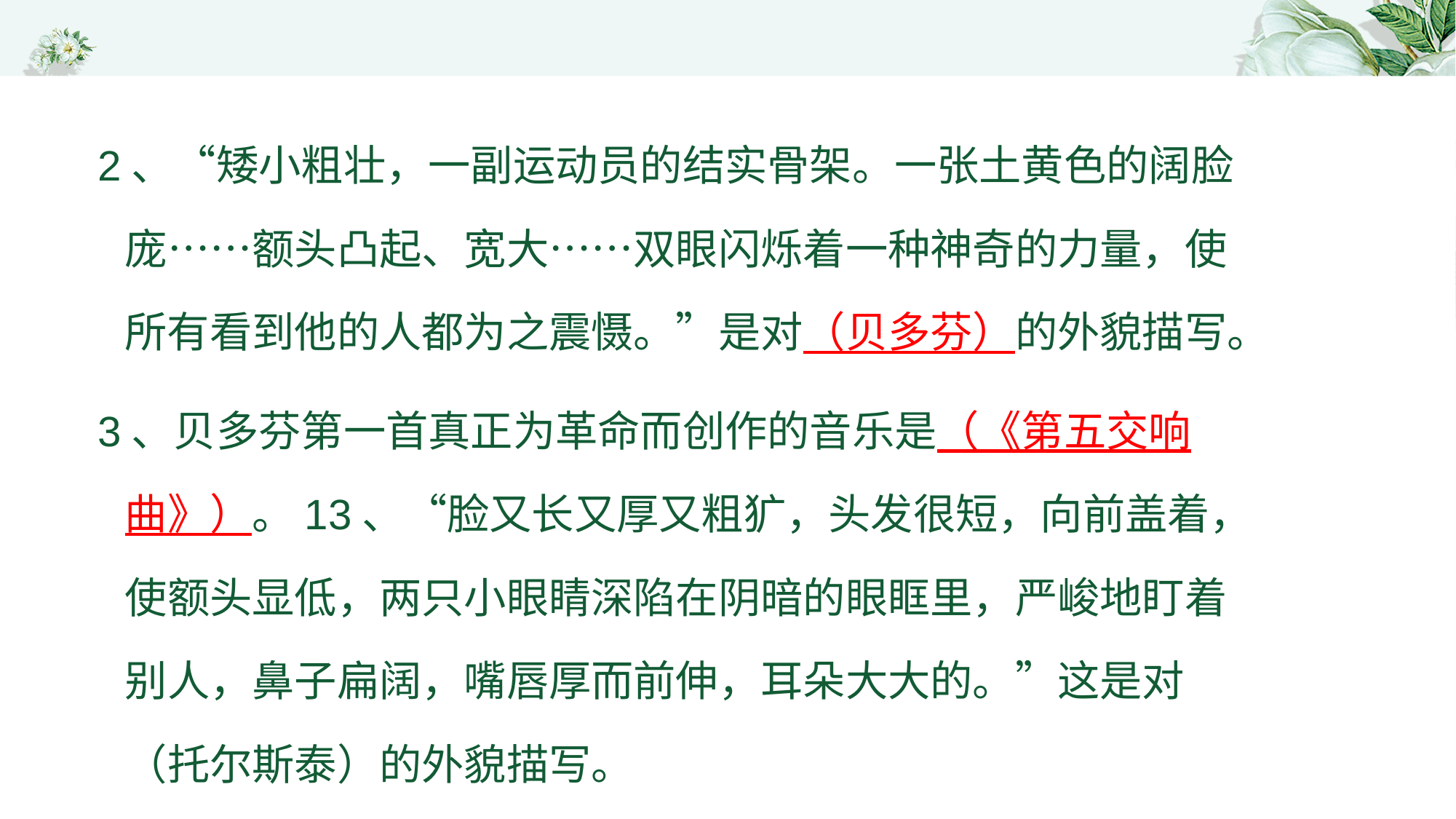

2、“矮小粗壮，一副运动员的结实骨架。一张土黄色的阔脸庞……额头凸起、宽大……双眼闪烁着一种神奇的力量，使所有看到他的人都为之震慑。”是对（贝多芬）的外貌描写。
3、贝多芬第一首真正为革命而创作的音乐是（《第五交响曲》）。13、“脸又长又厚又粗犷，头发很短，向前盖着，使额头显低，两只小眼睛深陷在阴暗的眼眶里，严峻地盯着别人，鼻子扁阔，嘴唇厚而前伸，耳朵大大的。”这是对（托尔斯泰）的外貌描写。

14、脑袋滚圆，额头方方，凸出，布满皱纹，头发呈黑色……又小又忧伤但有很敏锐的眼睛，颜色深褐，但有点蓝褐和黄褐的斑点，色彩常常变化。“是对（米开朗琪罗）的外貌描写。